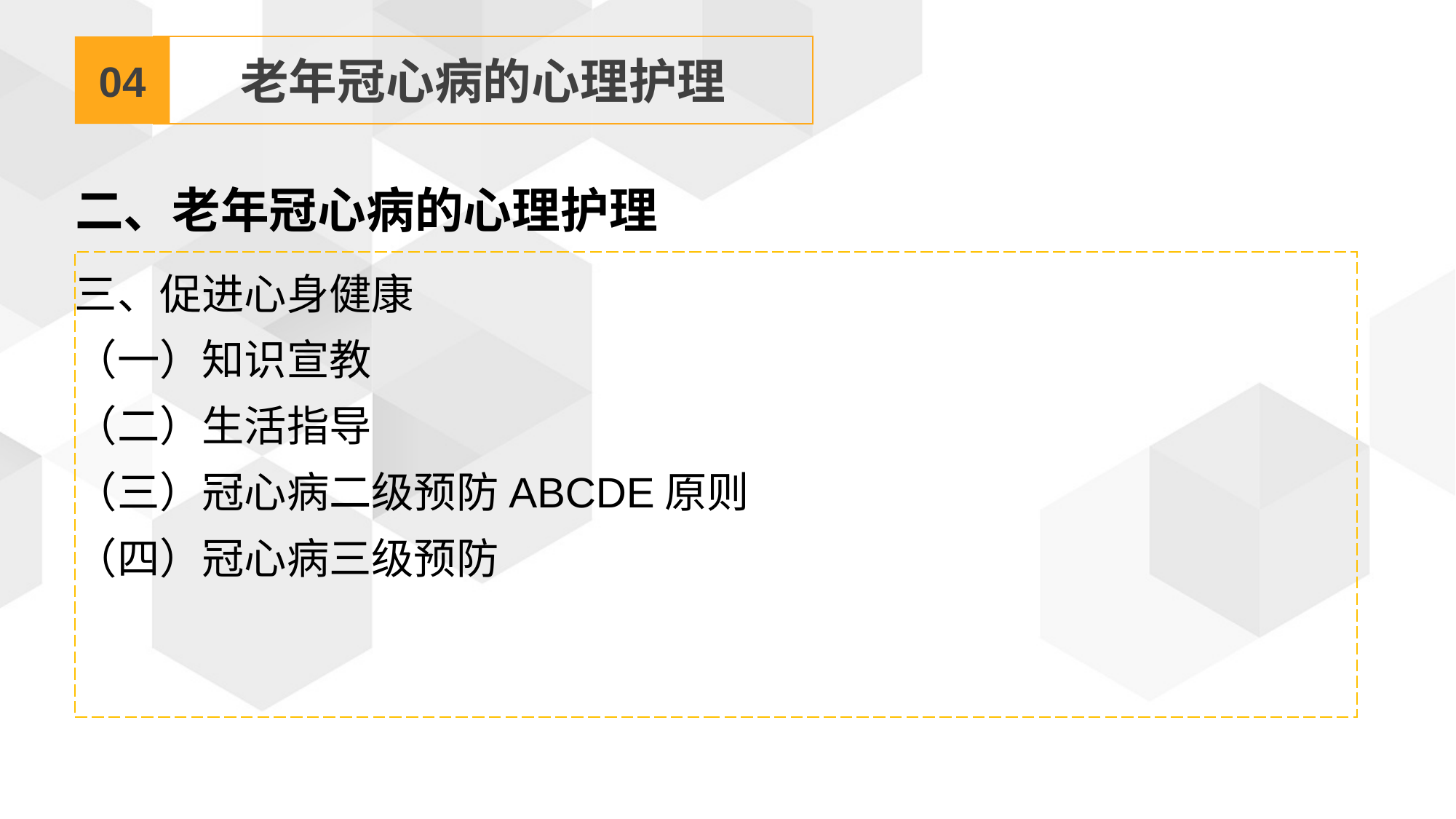

04
老年冠心病的心理护理
二、老年冠心病的心理护理
三、促进心身健康
（一）知识宣教
（二）生活指导
（三）冠心病二级预防ABCDE原则
（四）冠心病三级预防